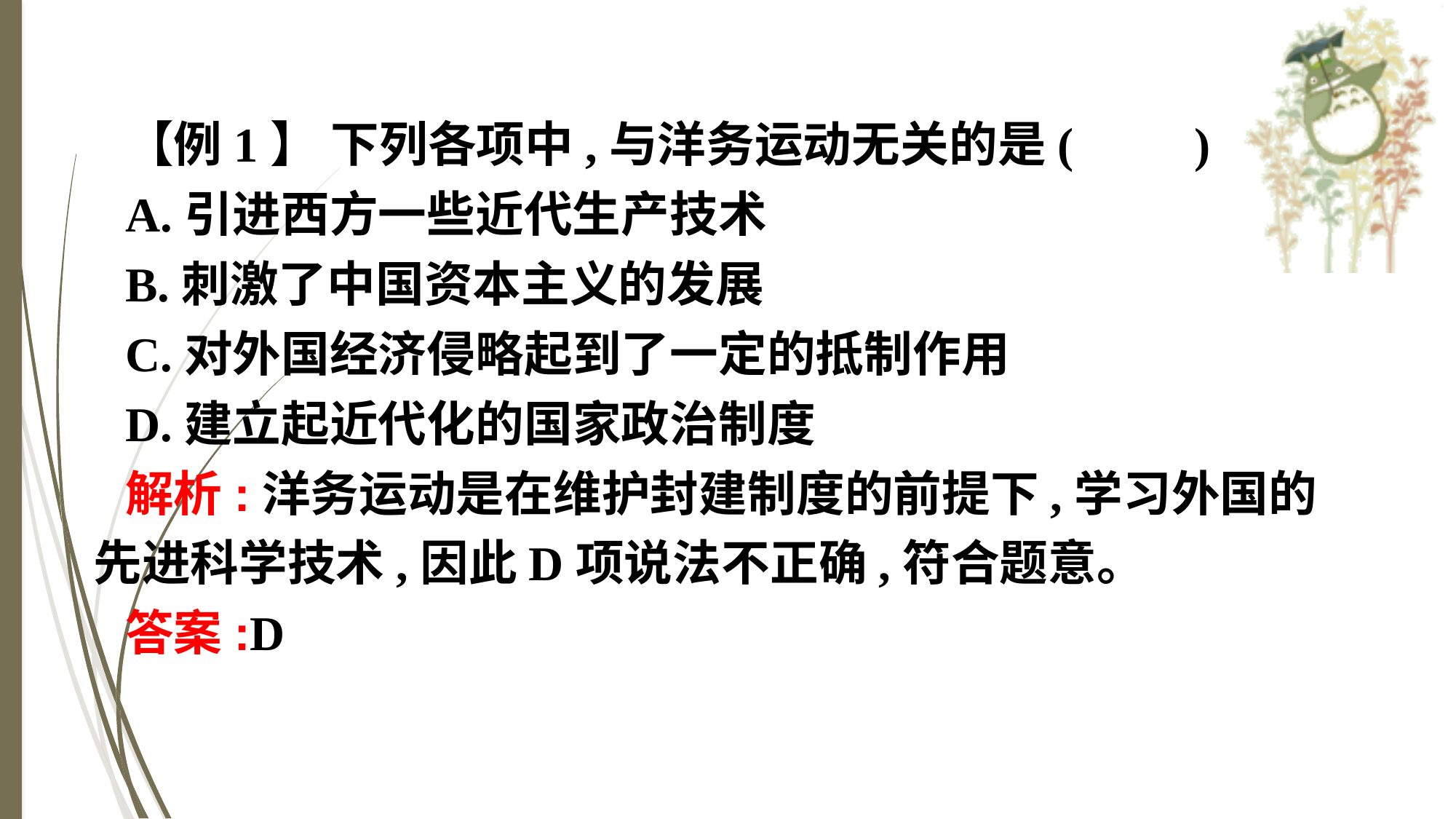

【例1】 下列各项中,与洋务运动无关的是(　　)
A.引进西方一些近代生产技术
B.刺激了中国资本主义的发展
C.对外国经济侵略起到了一定的抵制作用
D.建立起近代化的国家政治制度
解析:洋务运动是在维护封建制度的前提下,学习外国的先进科学技术,因此D项说法不正确,符合题意。
答案:D